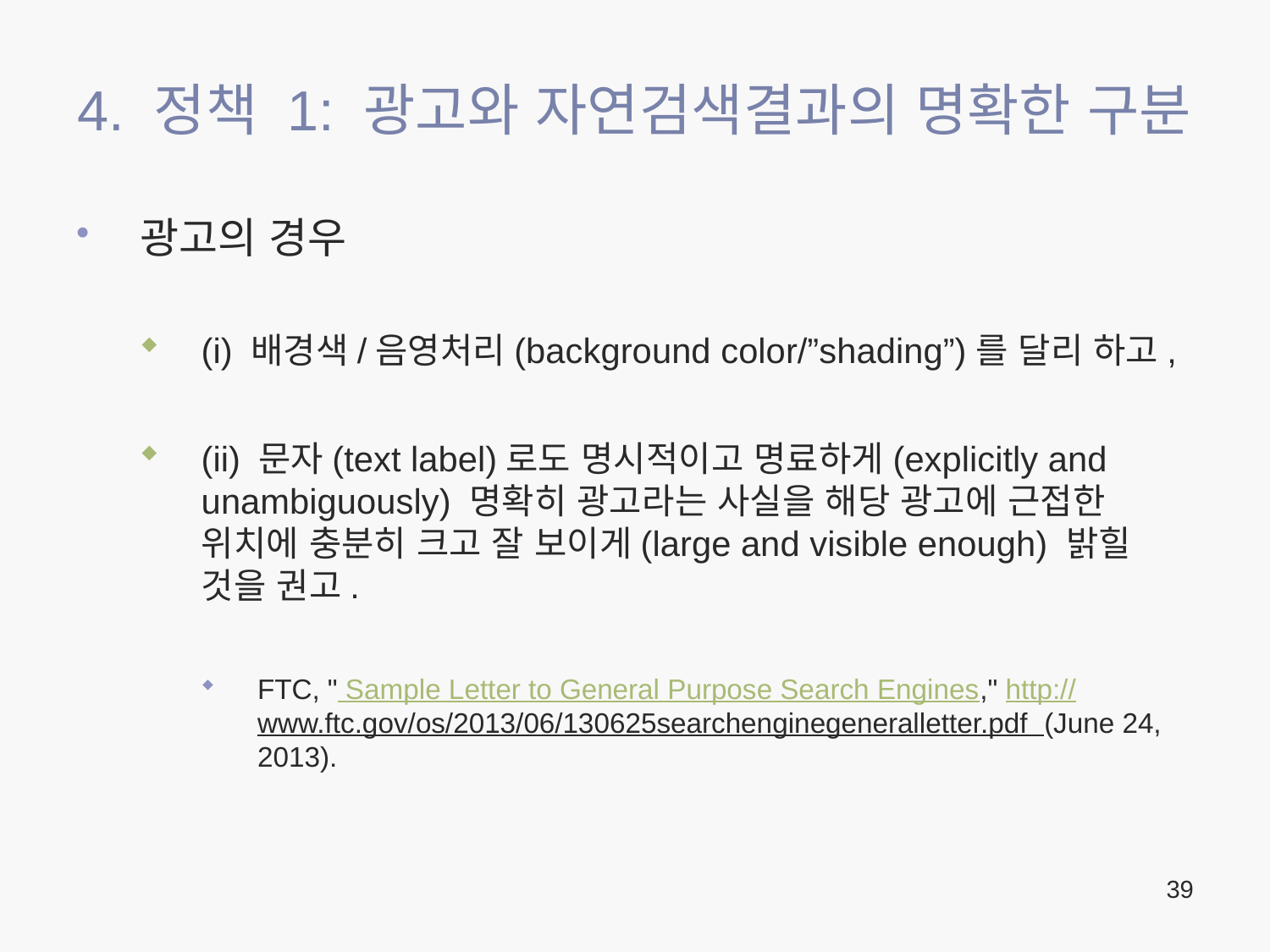

# 4. 정책 1: 광고와 자연검색결과의 명확한 구분
광고의 경우

(i) 배경색/음영처리(background color/”shading”)를 달리 하고,

(ii) 문자(text label)로도 명시적이고 명료하게(explicitly and unambiguously) 명확히 광고라는 사실을 해당 광고에 근접한 위치에 충분히 크고 잘 보이게(large and visible enough) 밝힐 것을 권고.

FTC, " Sample Letter to General Purpose Search Engines," http://www.ftc.gov/os/2013/06/130625searchenginegeneralletter.pdf  (June 24, 2013).
39